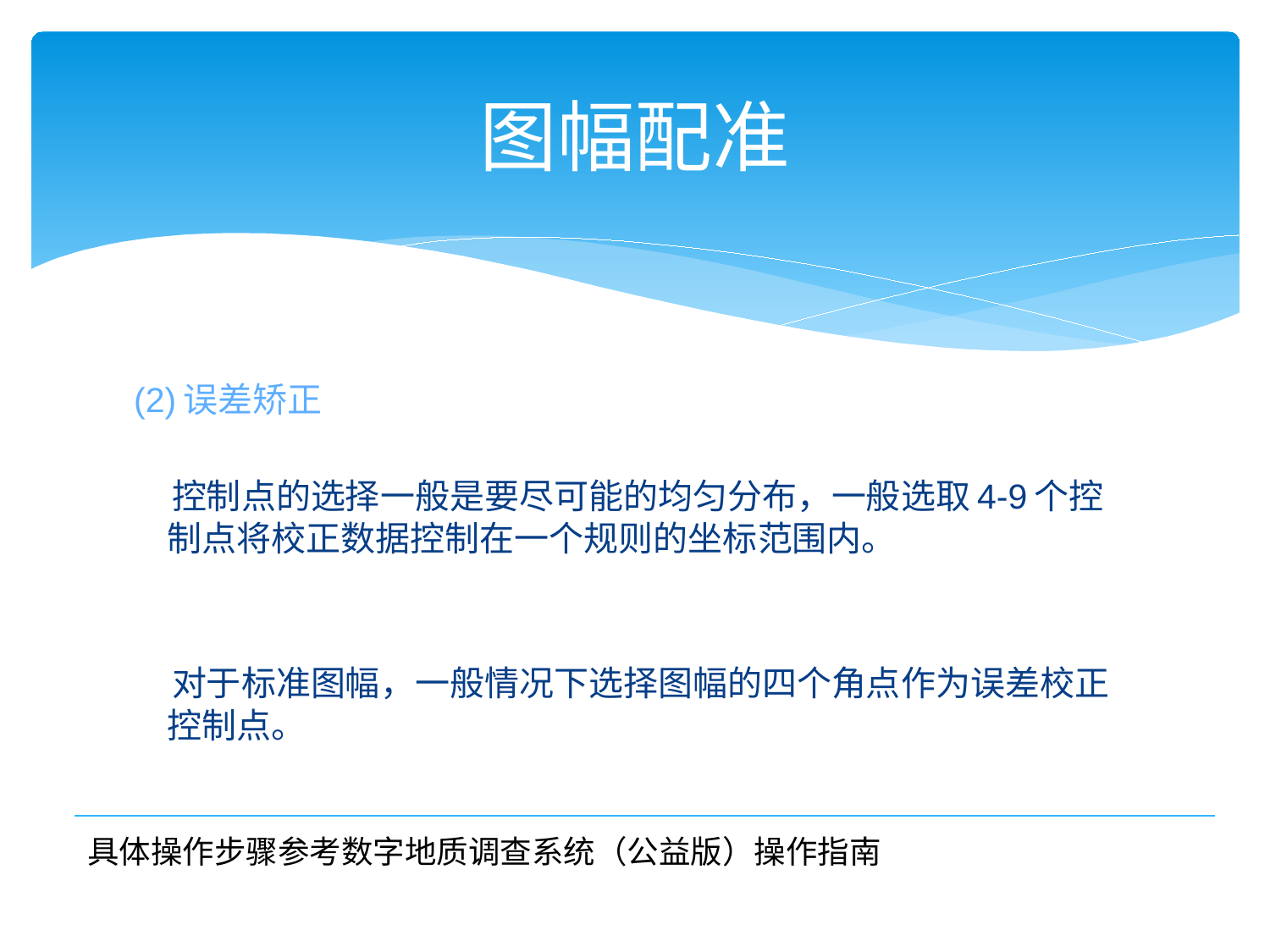

# 图幅配准
(2)误差矫正

    控制点的选择一般是要尽可能的均匀分布，一般选取4-9个控制点将校正数据控制在一个规则的坐标范围内。

    对于标准图幅，一般情况下选择图幅的四个角点作为误差校正控制点。

具体操作步骤参考数字地质调查系统（公益版）操作指南